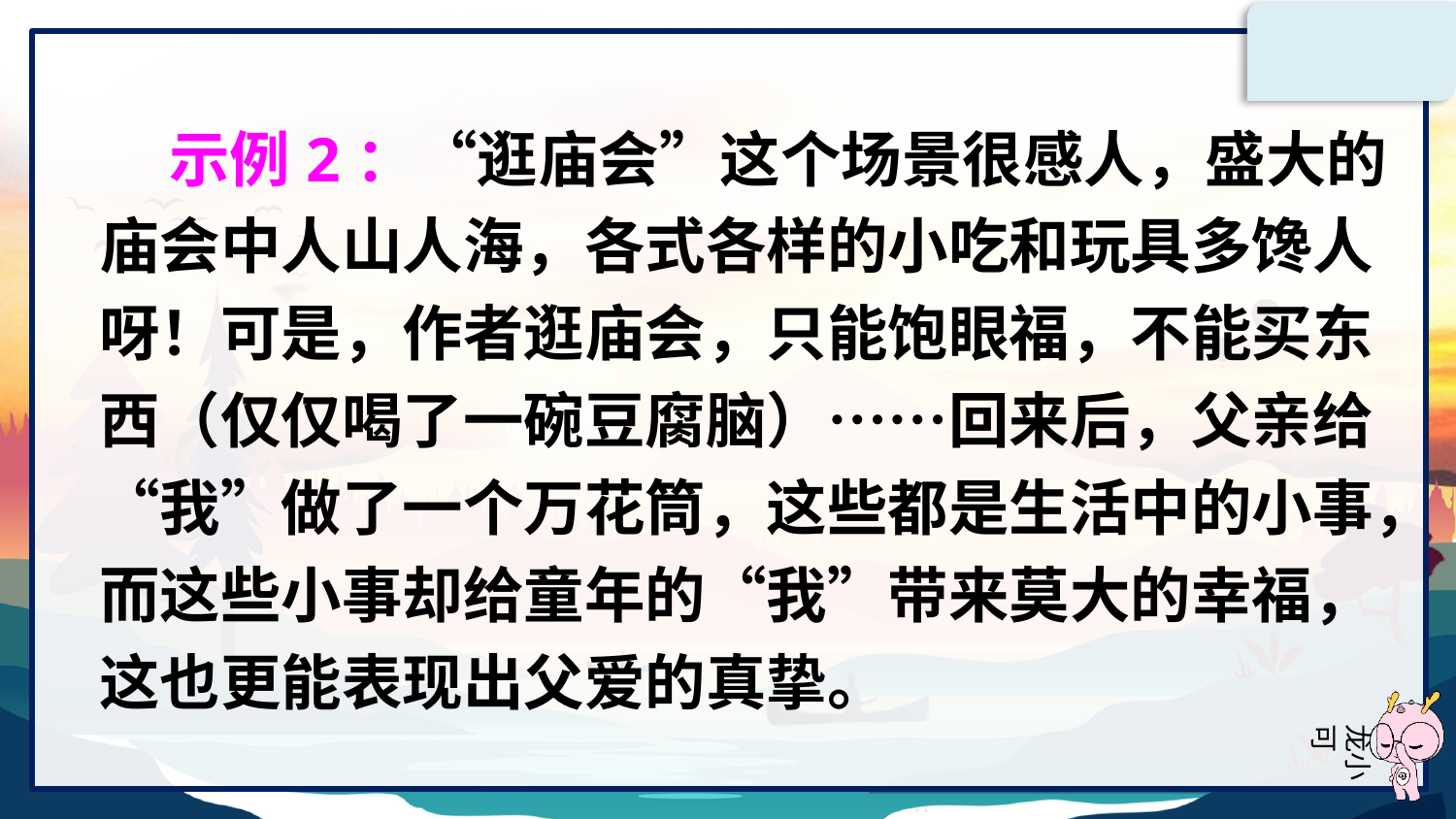

示例2：“逛庙会”这个场景很感人，盛大的庙会中人山人海，各式各样的小吃和玩具多馋人呀！可是，作者逛庙会，只能饱眼福，不能买东西（仅仅喝了一碗豆腐脑）……回来后，父亲给“我”做了一个万花筒，这些都是生活中的小事，而这些小事却给童年的“我”带来莫大的幸福，这也更能表现出父爱的真挚。